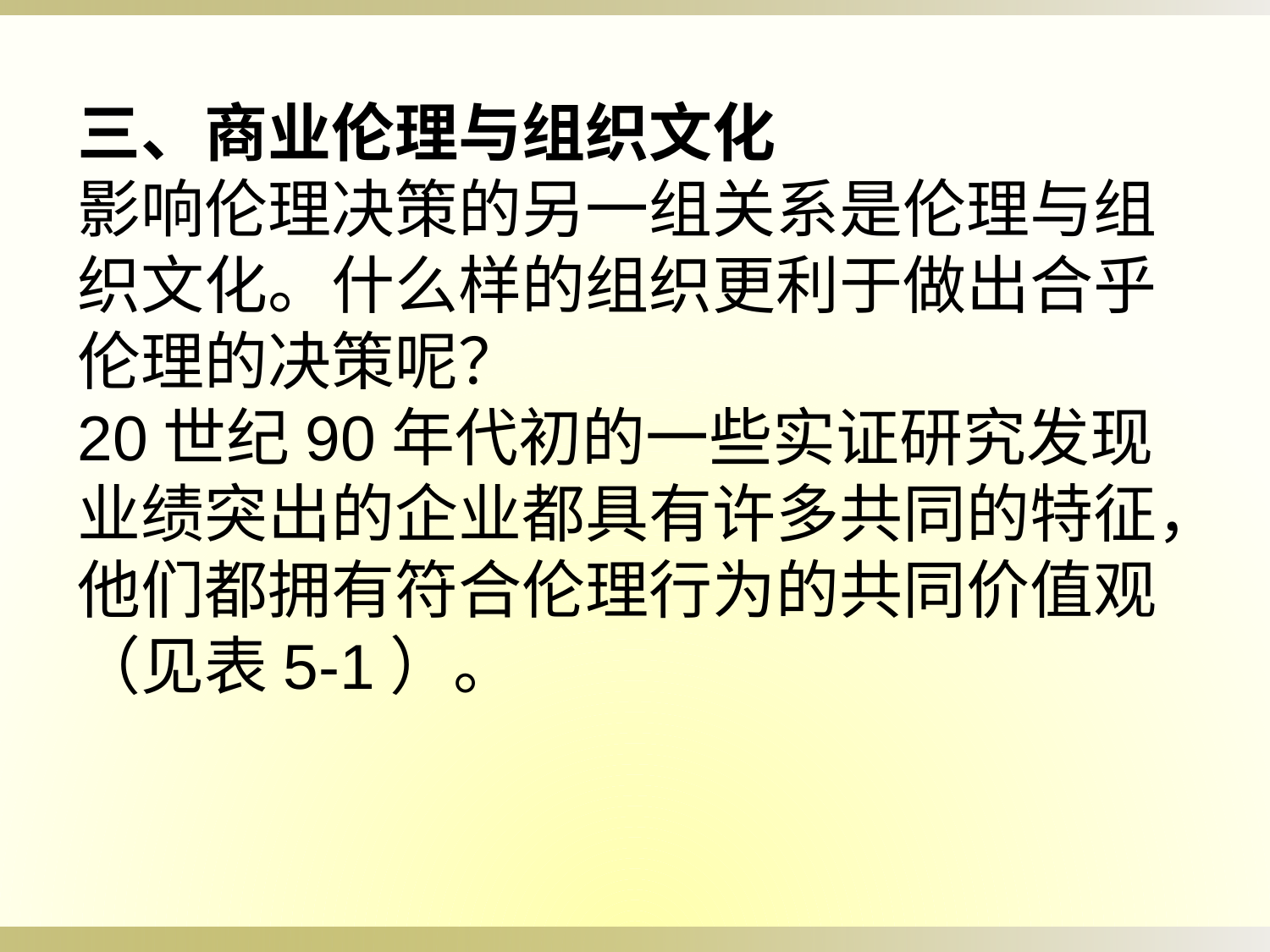

三、商业伦理与组织文化
影响伦理决策的另一组关系是伦理与组织文化。什么样的组织更利于做出合乎伦理的决策呢？
20世纪90年代初的一些实证研究发现业绩突出的企业都具有许多共同的特征，他们都拥有符合伦理行为的共同价值观（见表5-1）。